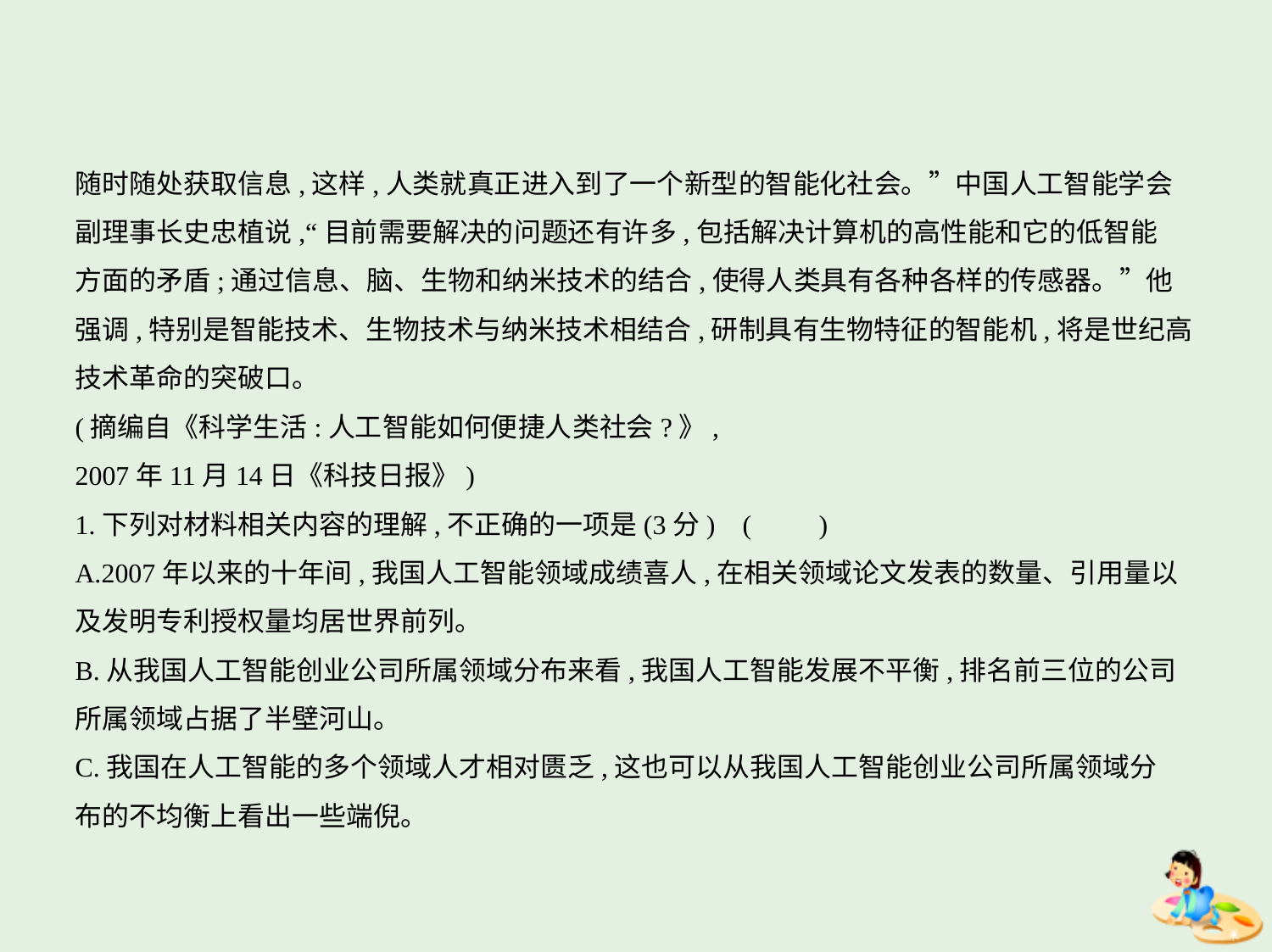

随时随处获取信息,这样,人类就真正进入到了一个新型的智能化社会。”中国人工智能学会
副理事长史忠植说,“目前需要解决的问题还有许多,包括解决计算机的高性能和它的低智能
方面的矛盾;通过信息、脑、生物和纳米技术的结合,使得人类具有各种各样的传感器。”他
强调,特别是智能技术、生物技术与纳米技术相结合,研制具有生物特征的智能机,将是世纪高
技术革命的突破口。
(摘编自《科学生活:人工智能如何便捷人类社会?》,
2007年11月14日《科技日报》)
1.下列对材料相关内容的理解,不正确的一项是(3分) (　　)
A.2007年以来的十年间,我国人工智能领域成绩喜人,在相关领域论文发表的数量、引用量以
及发明专利授权量均居世界前列。
B.从我国人工智能创业公司所属领域分布来看,我国人工智能发展不平衡,排名前三位的公司
所属领域占据了半壁河山。
C.我国在人工智能的多个领域人才相对匮乏,这也可以从我国人工智能创业公司所属领域分
布的不均衡上看出一些端倪。